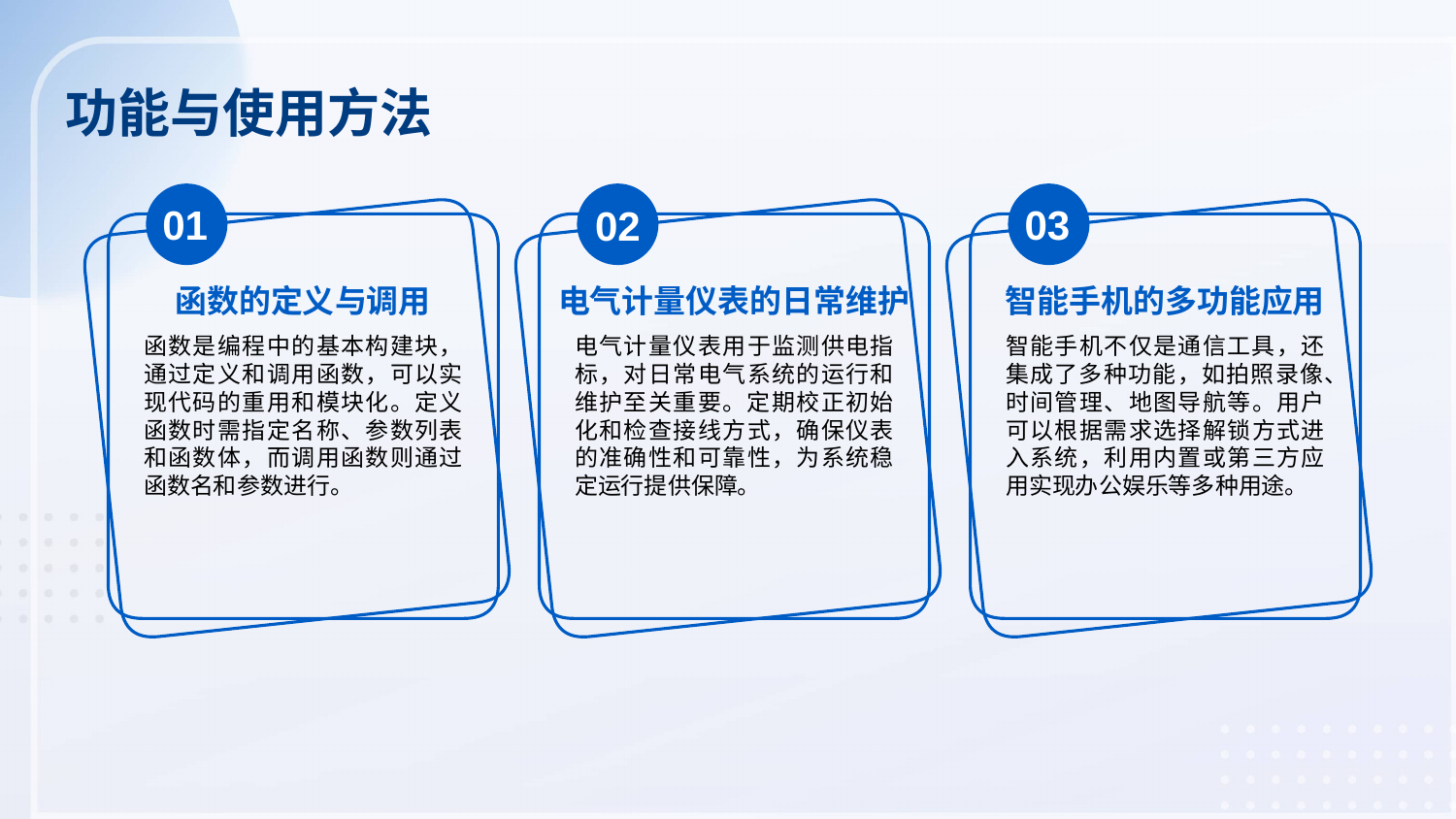

功能与使用方法
01
03
02

函数的定义与调用
电气计量仪表的日常维护
智能手机的多功能应用
函数是编程中的基本构建块，通过定义和调用函数，可以实现代码的重用和模块化。定义函数时需指定名称、参数列表和函数体，而调用函数则通过函数名和参数进行。
电气计量仪表用于监测供电指标，对日常电气系统的运行和维护至关重要。定期校正初始化和检查接线方式，确保仪表的准确性和可靠性，为系统稳定运行提供保障。
智能手机不仅是通信工具，还集成了多种功能，如拍照录像、时间管理、地图导航等。用户可以根据需求选择解锁方式进入系统，利用内置或第三方应用实现办公娱乐等多种用途。